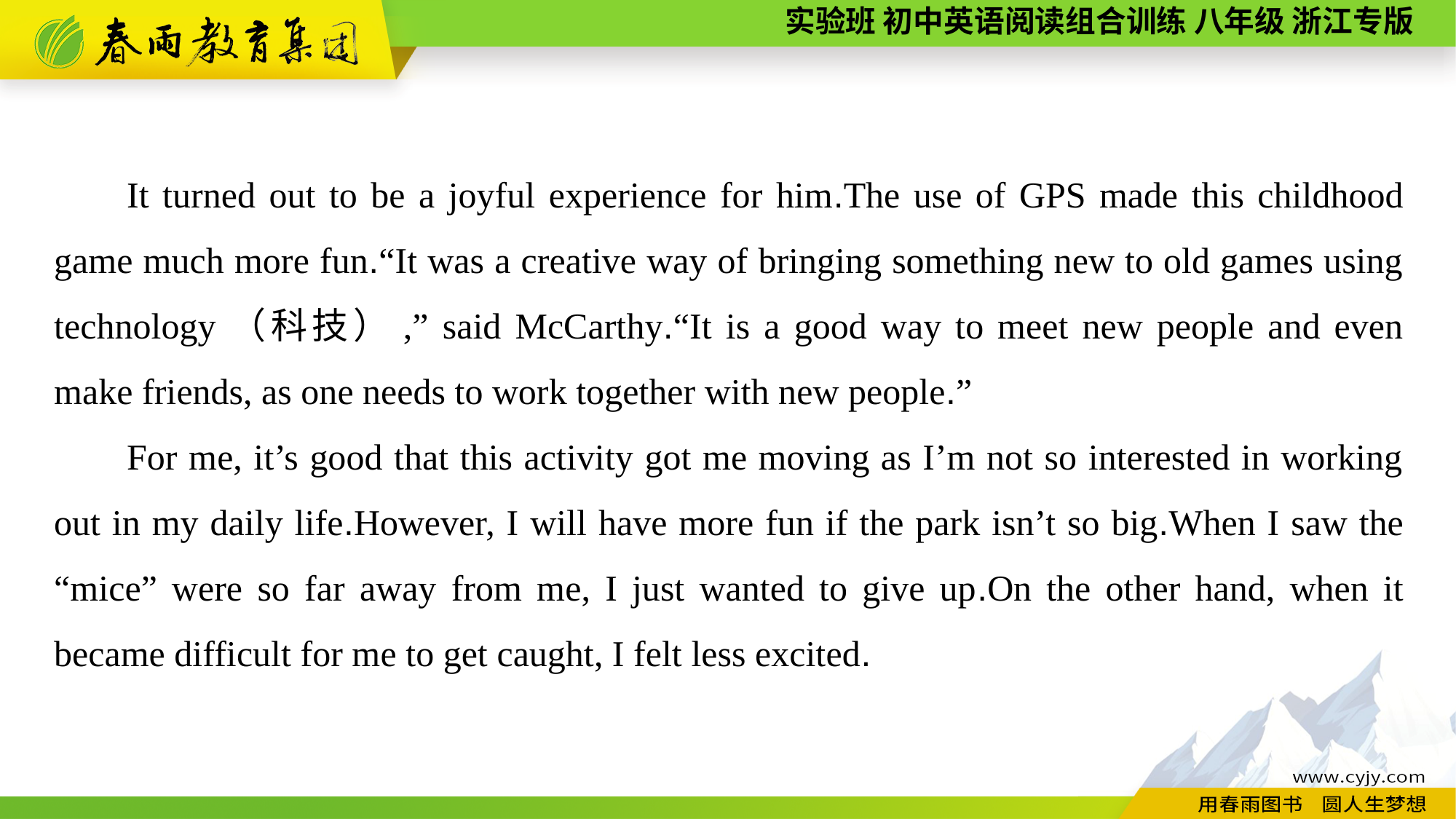

It turned out to be a joyful experience for him.The use of GPS made this childhood game much more fun.“It was a creative way of bringing something new to old games using technology（科技）,” said McCarthy.“It is a good way to meet new people and even make friends, as one needs to work together with new people.”
For me, it’s good that this activity got me moving as I’m not so interested in working out in my daily life.However, I will have more fun if the park isn’t so big.When I saw the “mice” were so far away from me, I just wanted to give up.On the other hand, when it became difficult for me to get caught, I felt less excited.